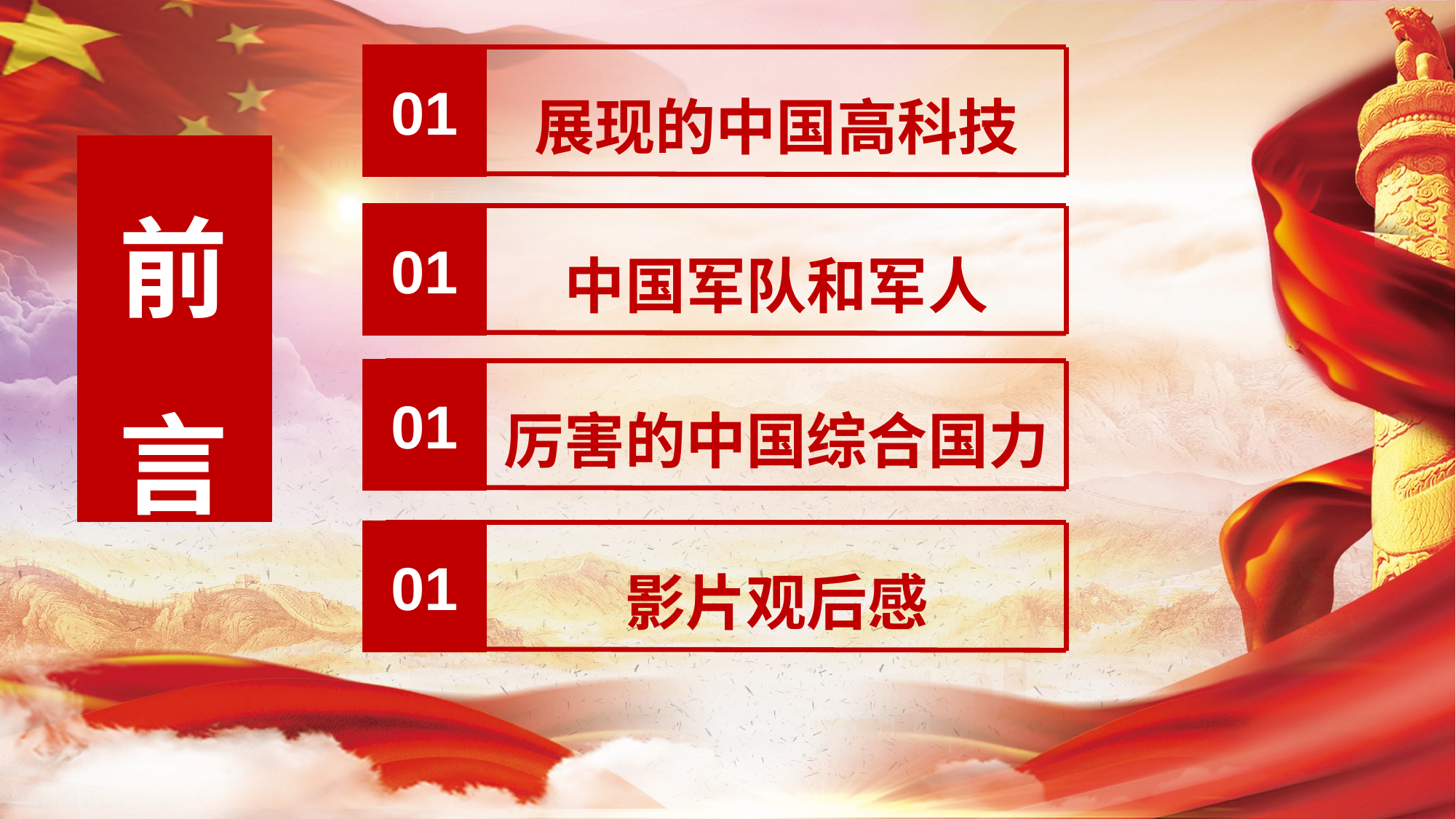

01
展现的中国高科技
前言

01
中国军队和军人
01
厉害的中国综合国力
01
影片观后感